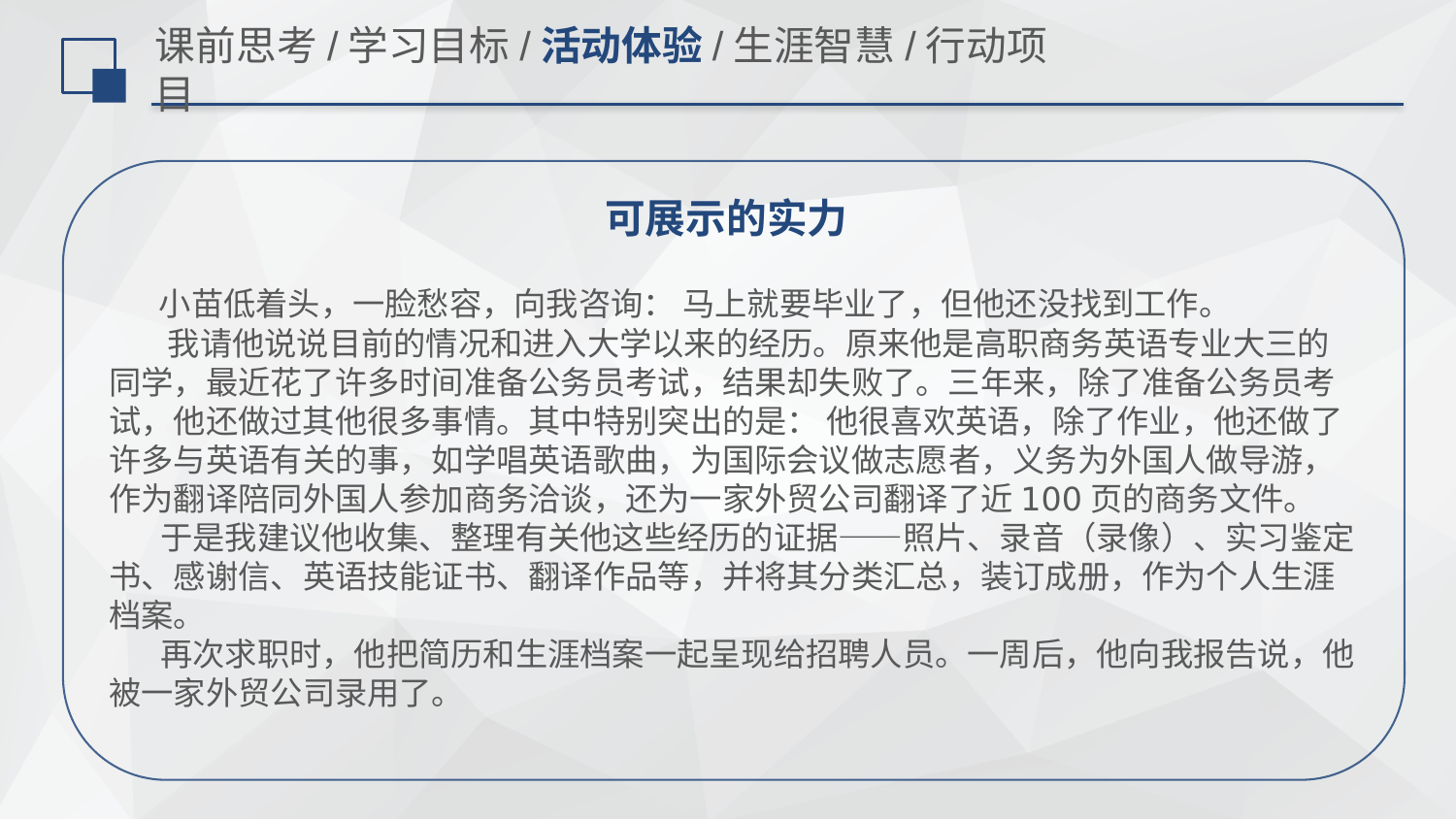

# 课前思考/学习目标/活动体验/生涯智慧/行动项目

可展示的实力
     小苗低着头，一脸愁容，向我咨询： 马上就要毕业了，但他还没找到工作。
       我请他说说目前的情况和进入大学以来的经历。原来他是高职商务英语专业大三的同学，最近花了许多时间准备公务员考试，结果却失败了。三年来，除了准备公务员考试，他还做过其他很多事情。其中特别突出的是： 他很喜欢英语，除了作业，他还做了许多与英语有关的事，如学唱英语歌曲，为国际会议做志愿者，义务为外国人做导游，作为翻译陪同外国人参加商务洽谈，还为一家外贸公司翻译了近100页的商务文件。
      于是我建议他收集、整理有关他这些经历的证据——照片、录音（录像）、实习鉴定书、感谢信、英语技能证书、翻译作品等，并将其分类汇总，装订成册，作为个人生涯档案。
      再次求职时，他把简历和生涯档案一起呈现给招聘人员。一周后，他向我报告说，他被一家外贸公司录用了。